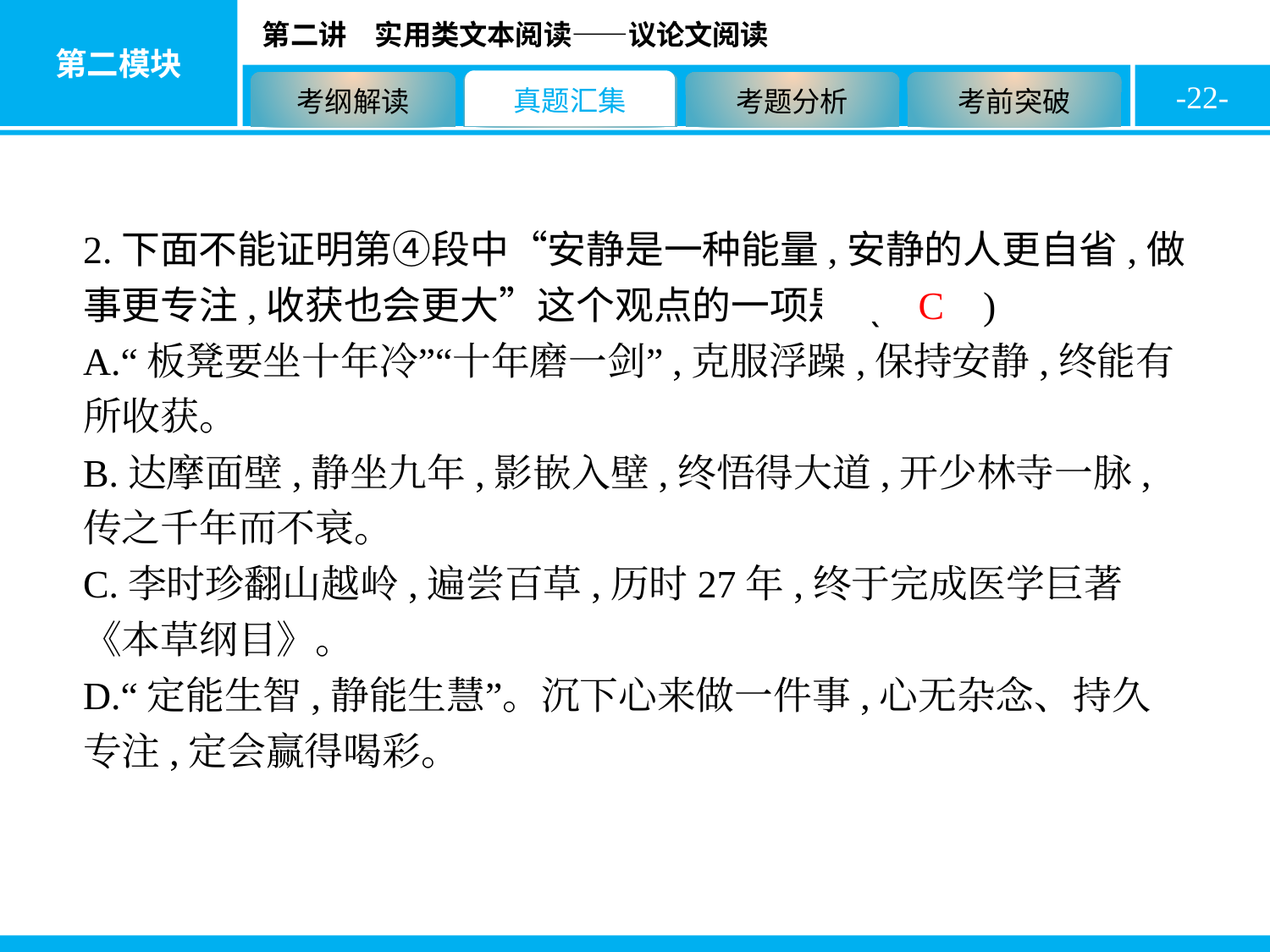

-22-
2.下面不能证明第④段中“安静是一种能量,安静的人更自省,做事更专注,收获也会更大”这个观点的一项是 (    C    )
A.“板凳要坐十年冷”“十年磨一剑”,克服浮躁,保持安静,终能有所收获。
B.达摩面壁,静坐九年,影嵌入壁,终悟得大道,开少林寺一脉,传之千年而不衰。
C.李时珍翻山越岭,遍尝百草,历时27年,终于完成医学巨著《本草纲目》。
D.“定能生智,静能生慧”。沉下心来做一件事,心无杂念、持久专注,定会赢得喝彩。